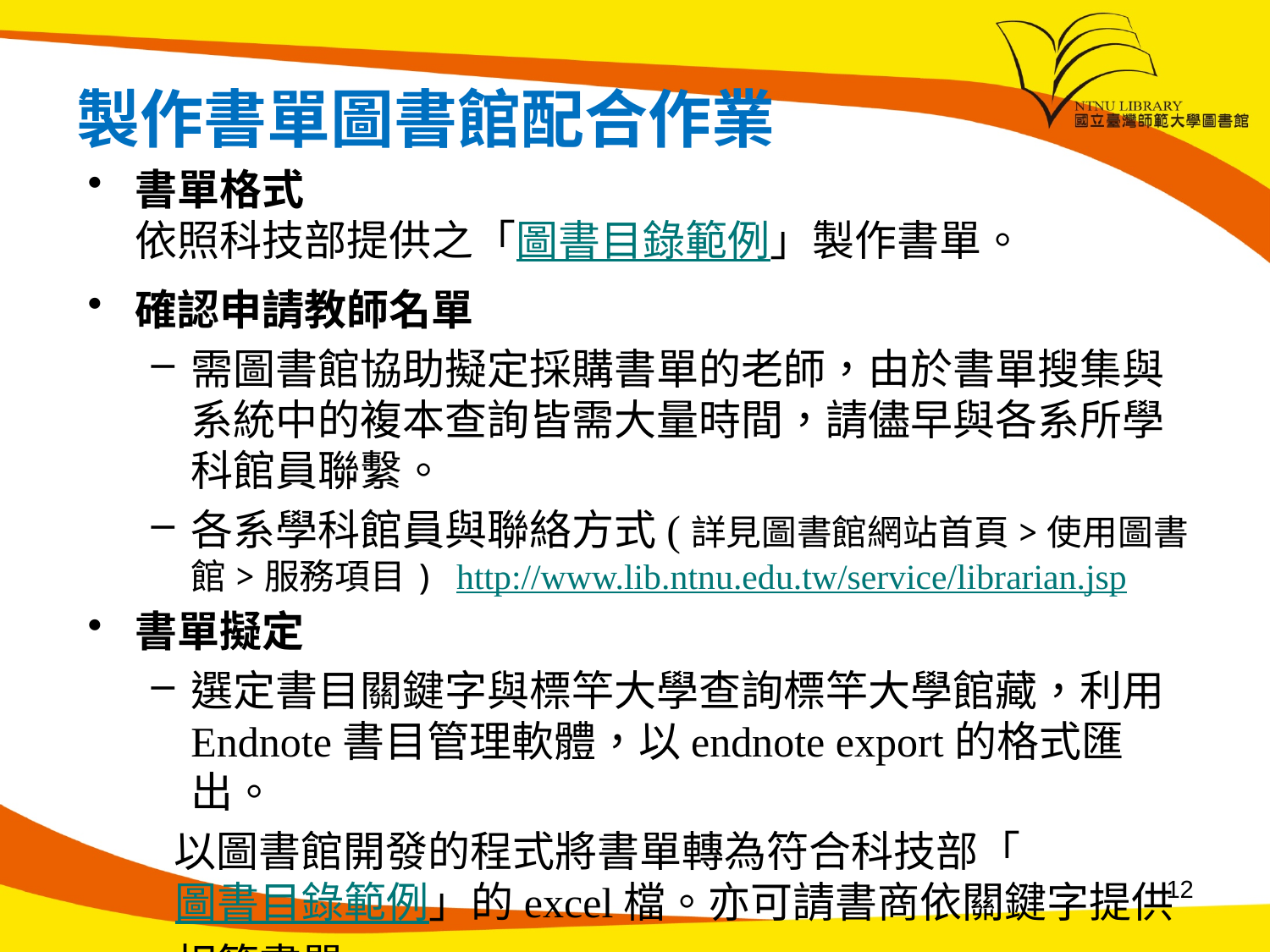

# 製作書單圖書館配合作業
書單格式
依照科技部提供之「圖書目錄範例」製作書單。
確認申請教師名單
需圖書館協助擬定採購書單的老師，由於書單搜集與系統中的複本查詢皆需大量時間，請儘早與各系所學科館員聯繫。
各系學科館員與聯絡方式(詳見圖書館網站首頁>使用圖書館>服務項目) http://www.lib.ntnu.edu.tw/service/librarian.jsp
書單擬定
選定書目關鍵字與標竿大學查詢標竿大學館藏，利用Endnote書目管理軟體，以endnote export的格式匯出。
        以圖書館開發的程式將書單轉為符合科技部「圖書目錄範例」的excel檔。亦可請書商依關鍵字提供相符書單。

12